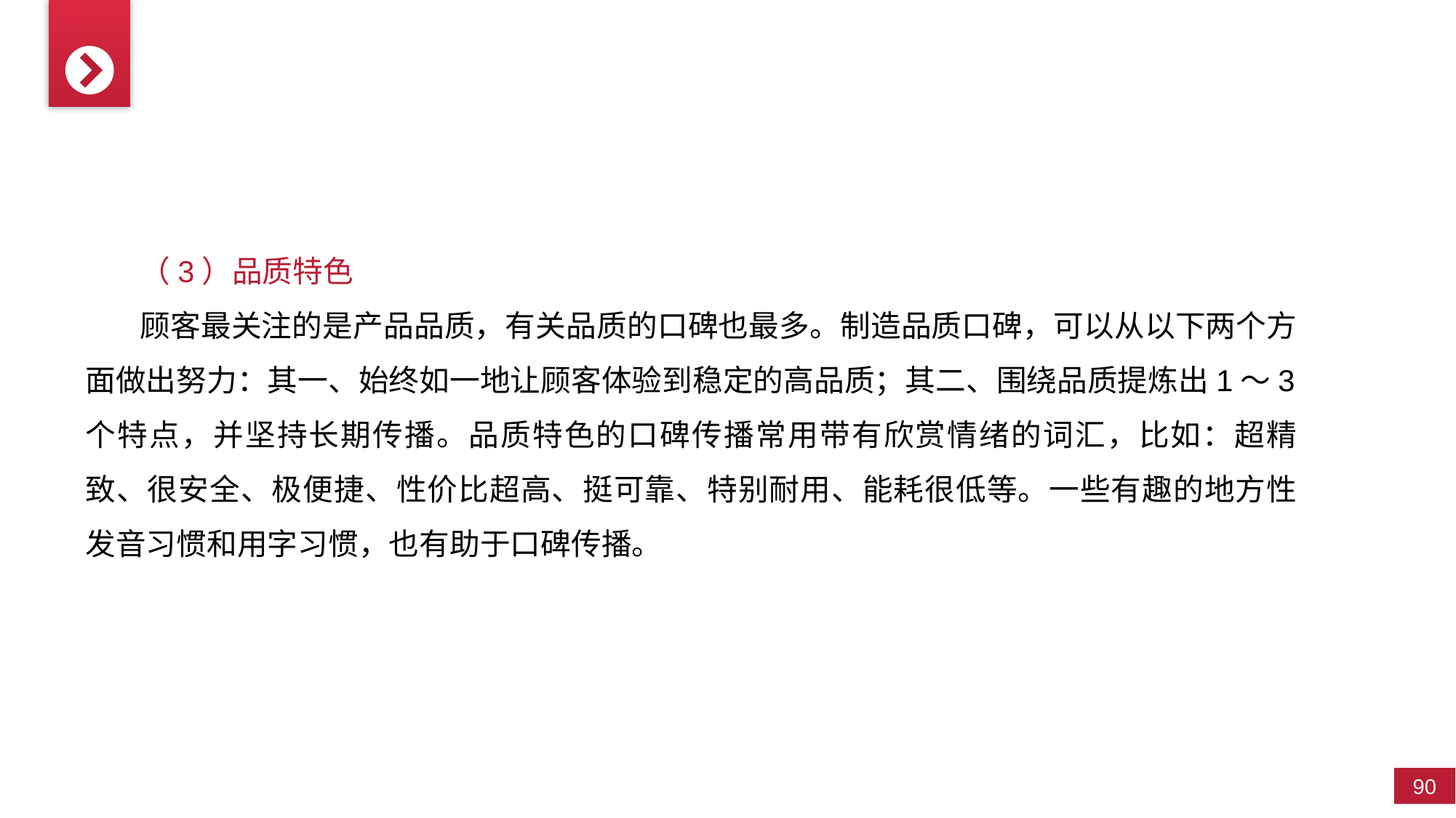

（3）品质特色
顾客最关注的是产品品质，有关品质的口碑也最多。制造品质口碑，可以从以下两个方面做出努力：其一、始终如一地让顾客体验到稳定的高品质；其二、围绕品质提炼出1～3个特点，并坚持长期传播。品质特色的口碑传播常用带有欣赏情绪的词汇，比如：超精致、很安全、极便捷、性价比超高、挺可靠、特别耐用、能耗很低等。一些有趣的地方性发音习惯和用字习惯，也有助于口碑传播。